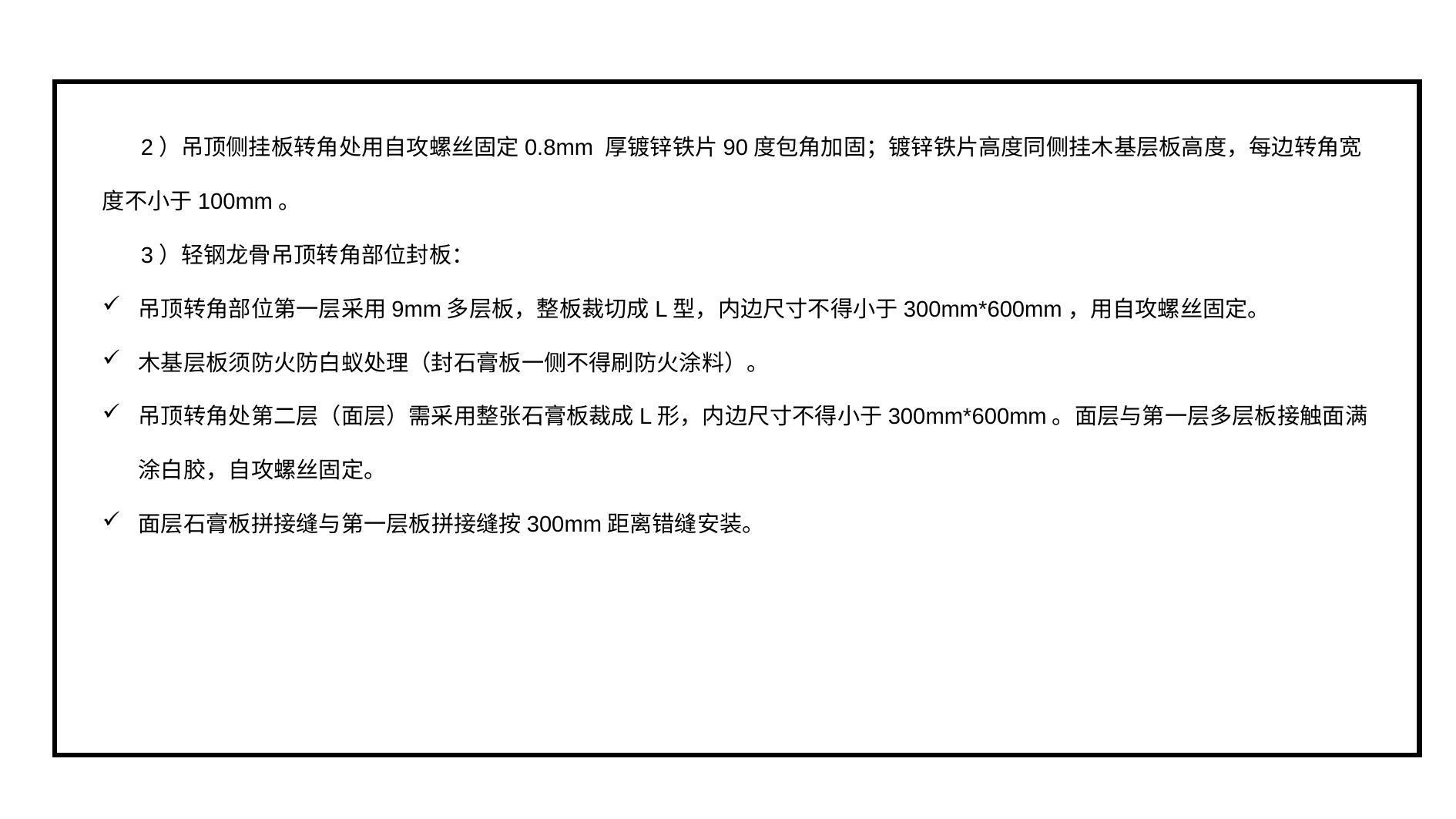

2）吊顶侧挂板转角处用自攻螺丝固定0.8mm 厚镀锌铁片90度包角加固；镀锌铁片高度同侧挂木基层板高度，每边转角宽度不小于100mm。
3）轻钢龙骨吊顶转角部位封板：
吊顶转角部位第一层采用9mm多层板，整板裁切成L型，内边尺寸不得小于300mm*600mm，用自攻螺丝固定。
木基层板须防火防白蚁处理（封石膏板一侧不得刷防火涂料）。
吊顶转角处第二层（面层）需采用整张石膏板裁成L形，内边尺寸不得小于300mm*600mm。面层与第一层多层板接触面满涂白胶，自攻螺丝固定。
面层石膏板拼接缝与第一层板拼接缝按300mm距离错缝安装。